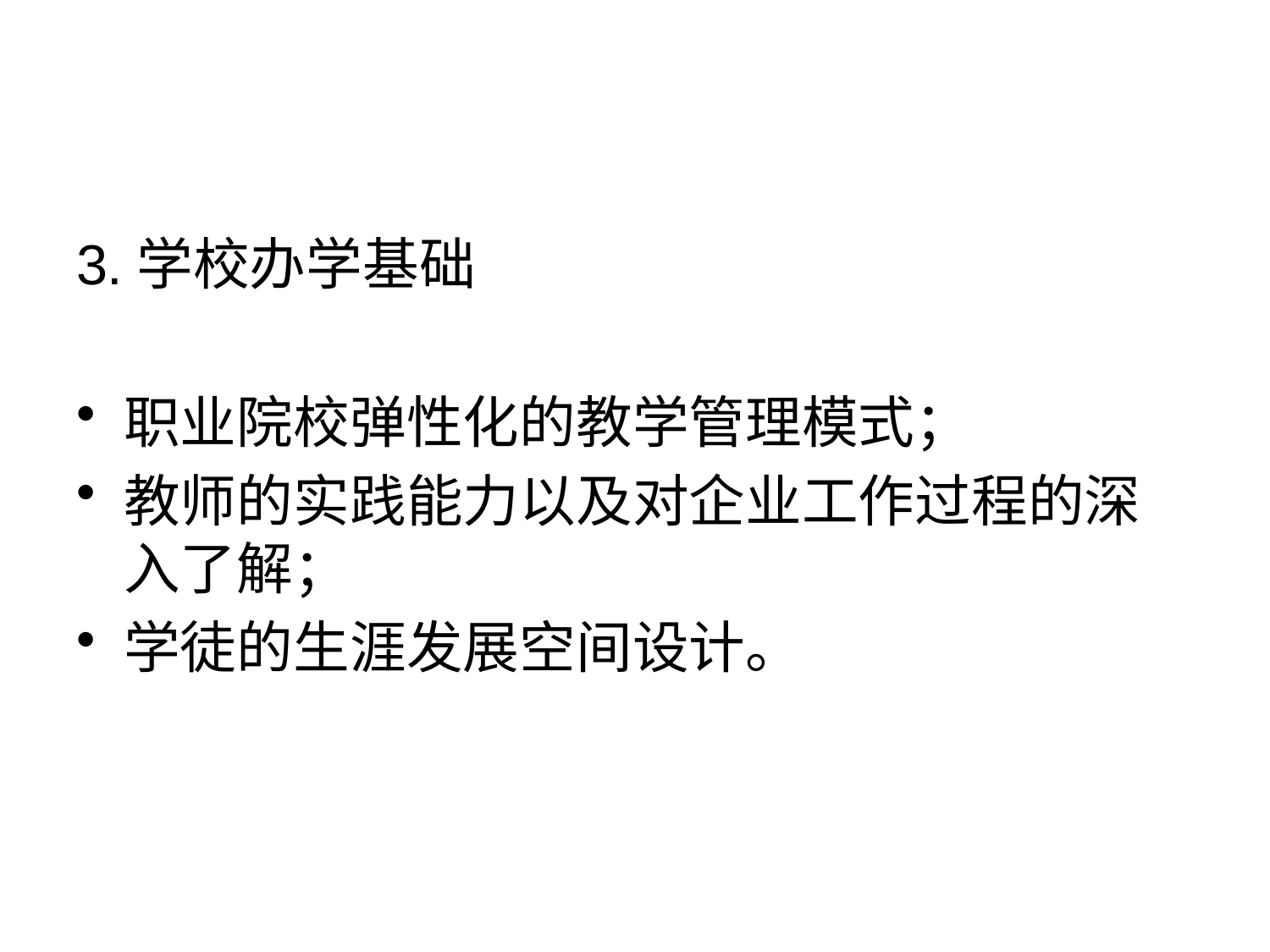

#
3.学校办学基础

职业院校弹性化的教学管理模式；
教师的实践能力以及对企业工作过程的深入了解；
学徒的生涯发展空间设计。